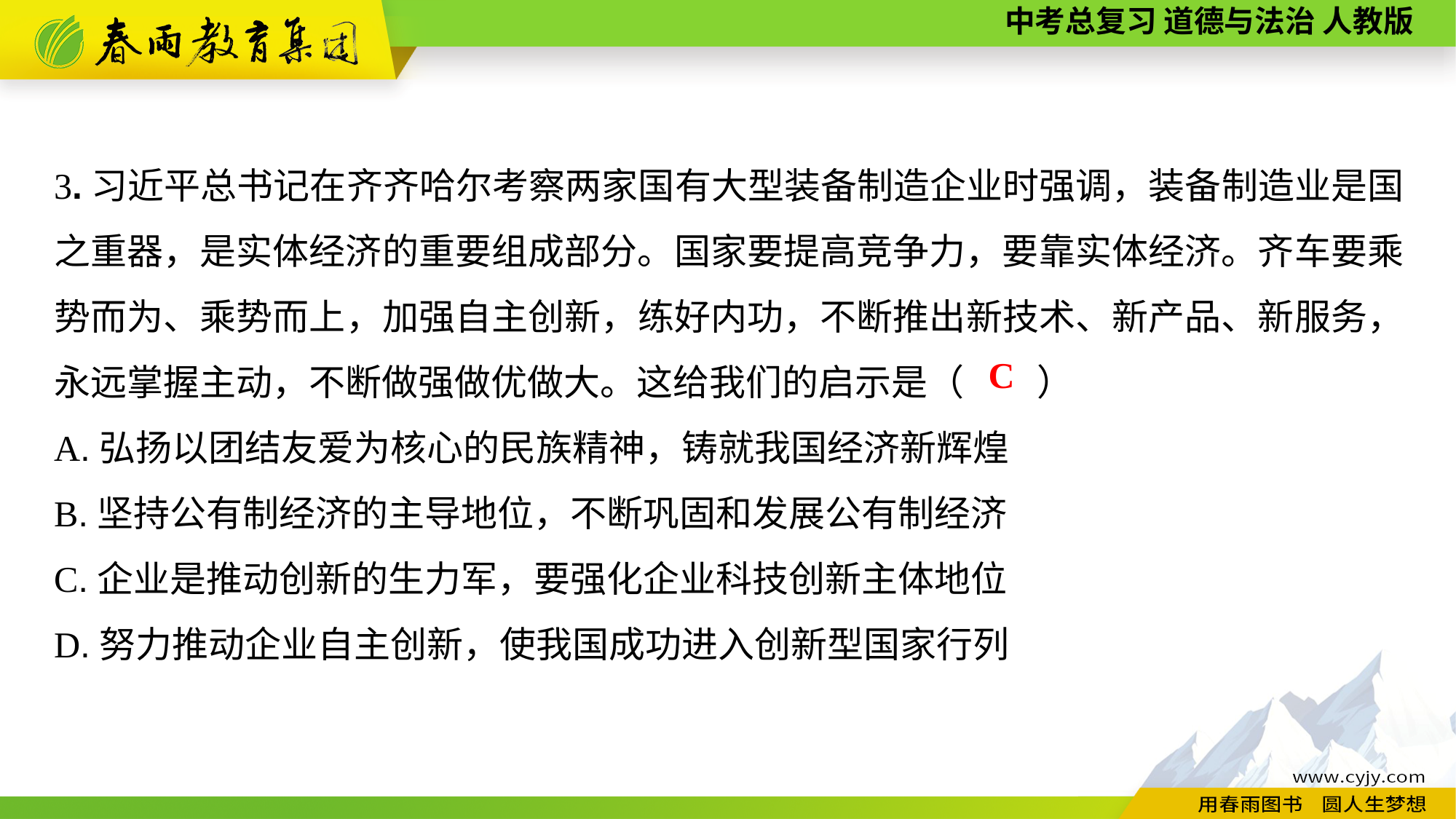

3.习近平总书记在齐齐哈尔考察两家国有大型装备制造企业时强调，装备制造业是国之重器，是实体经济的重要组成部分。国家要提高竞争力，要靠实体经济。齐车要乘势而为、乘势而上，加强自主创新，练好内功，不断推出新技术、新产品、新服务，永远掌握主动，不断做强做优做大。这给我们的启示是（　　）
A.弘扬以团结友爱为核心的民族精神，铸就我国经济新辉煌
B.坚持公有制经济的主导地位，不断巩固和发展公有制经济
C.企业是推动创新的生力军，要强化企业科技创新主体地位
D.努力推动企业自主创新，使我国成功进入创新型国家行列
C